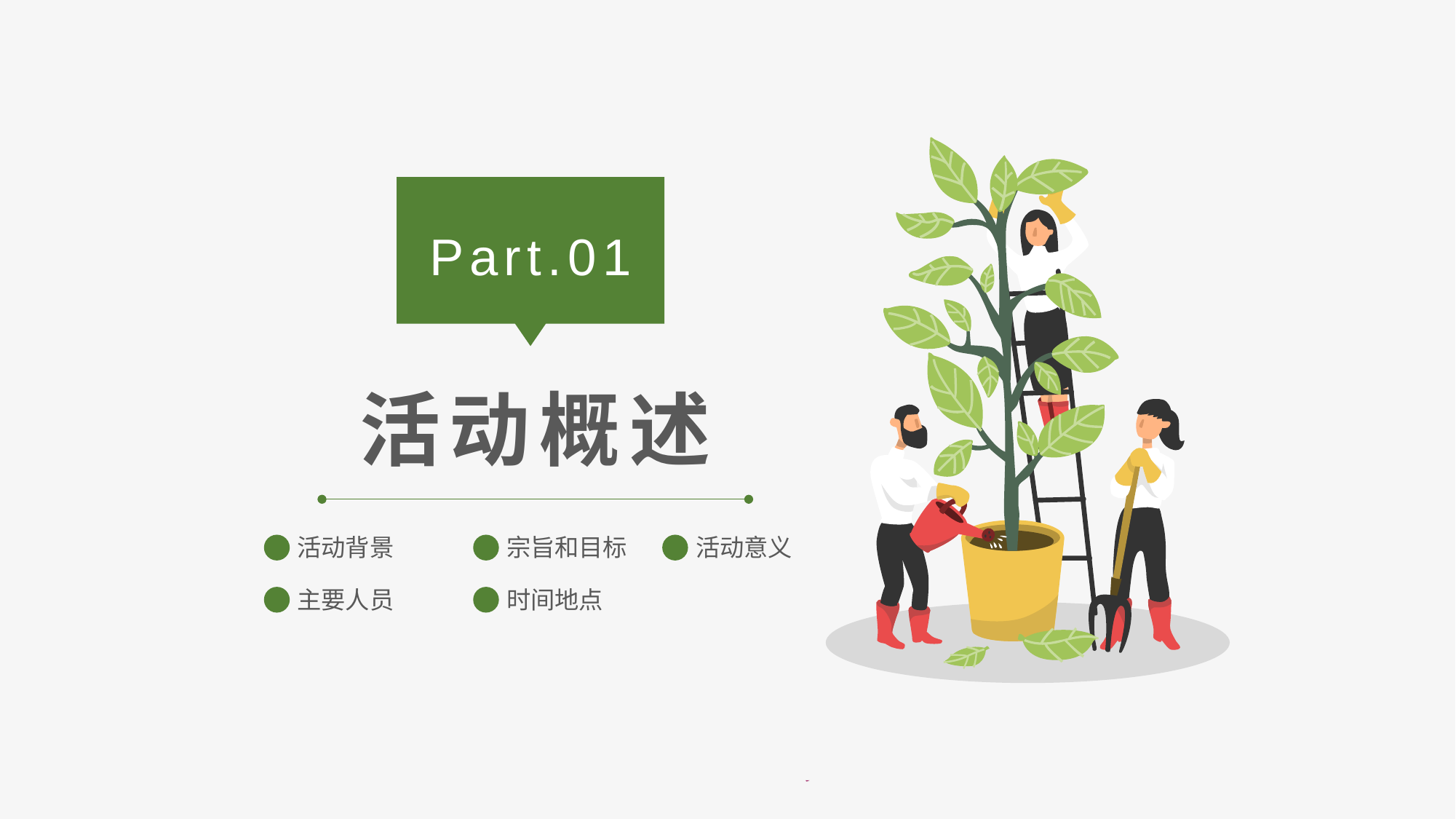

Part.01
活动概述
活动背景
宗旨和目标
活动意义

主要人员
时间地点